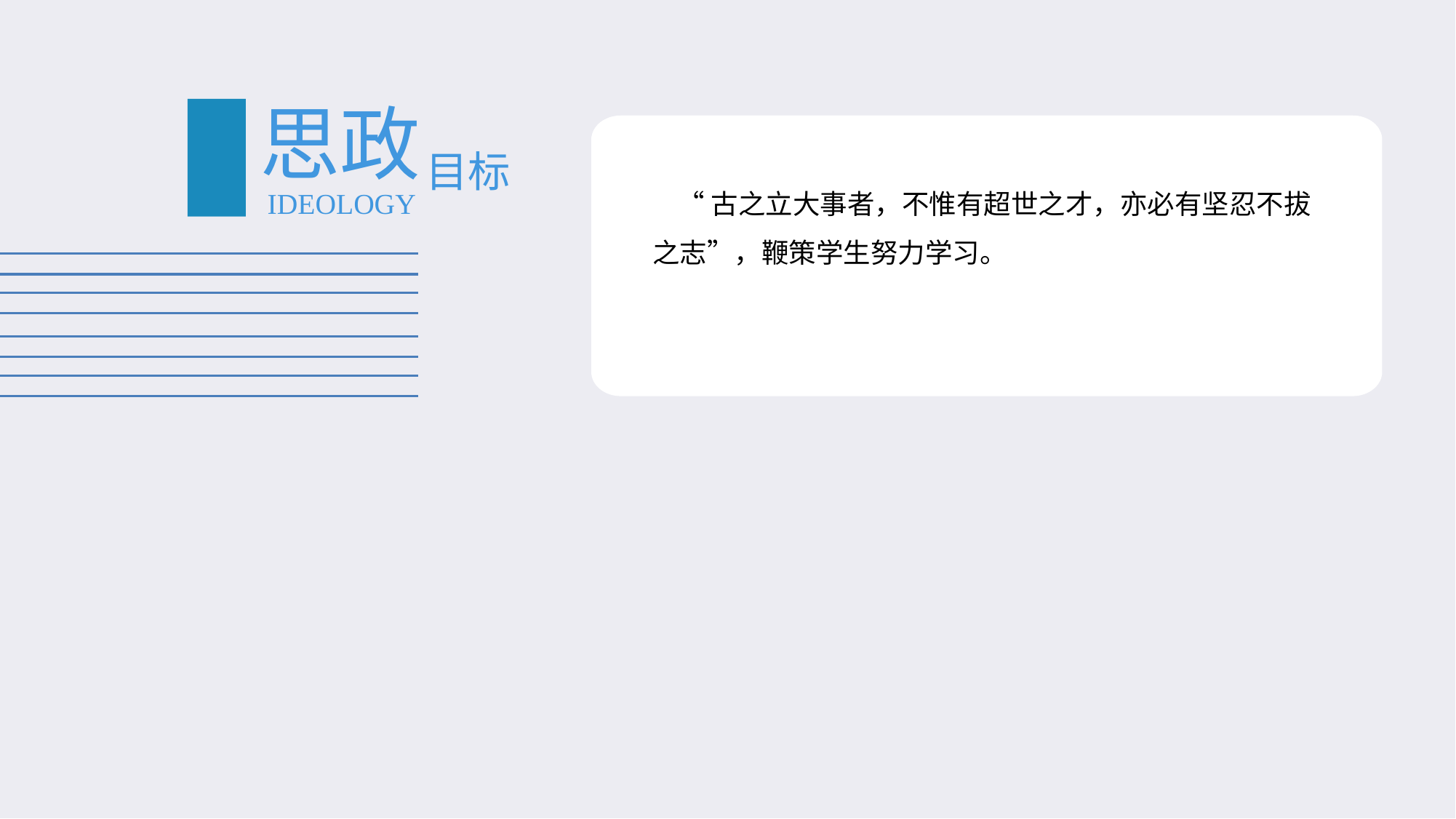

#
思政
目标

    “古之立大事者，不惟有超世之才，亦必有坚忍不拔之志”，鞭策学生努力学习。

IDEOLOGY